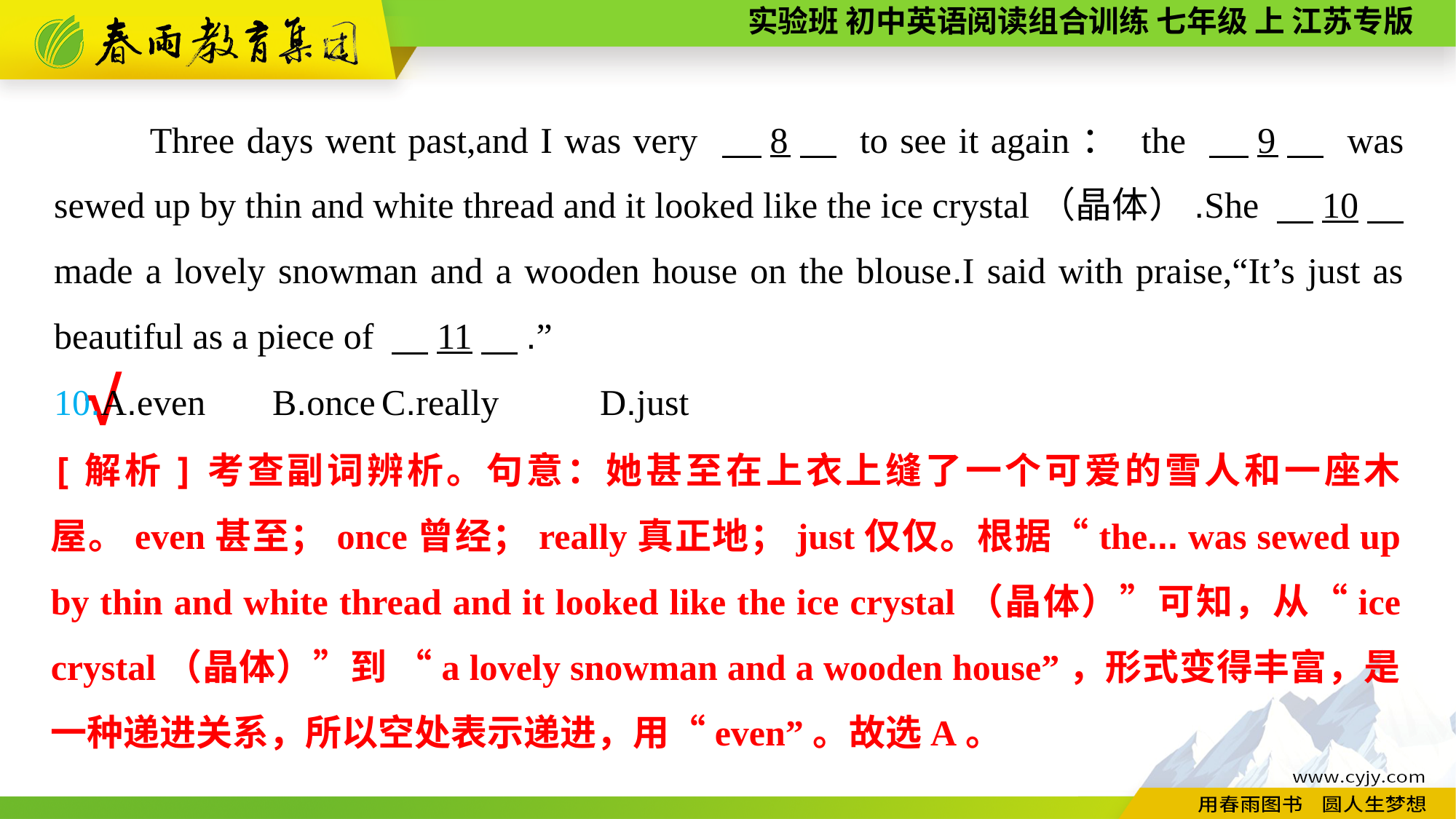

Three days went past,and I was very 　8　 to see it again： the 　9　 was sewed up by thin and white thread and it looked like the ice crystal（晶体）.She 　10　 made a lovely snowman and a wooden house on the blouse.I said with praise,“It’s just as beautiful as a piece of 　11　.”
10.A.even	B.once	C.really	D.just
√
[解析]考查副词辨析。句意：她甚至在上衣上缝了一个可爱的雪人和一座木屋。even甚至；once曾经；really真正地；just仅仅。根据“the... was sewed up by thin and white thread and it looked like the ice crystal（晶体）”可知，从“ice crystal（晶体）”到 “a lovely snowman and a wooden house”，形式变得丰富，是一种递进关系，所以空处表示递进，用“even”。故选A。